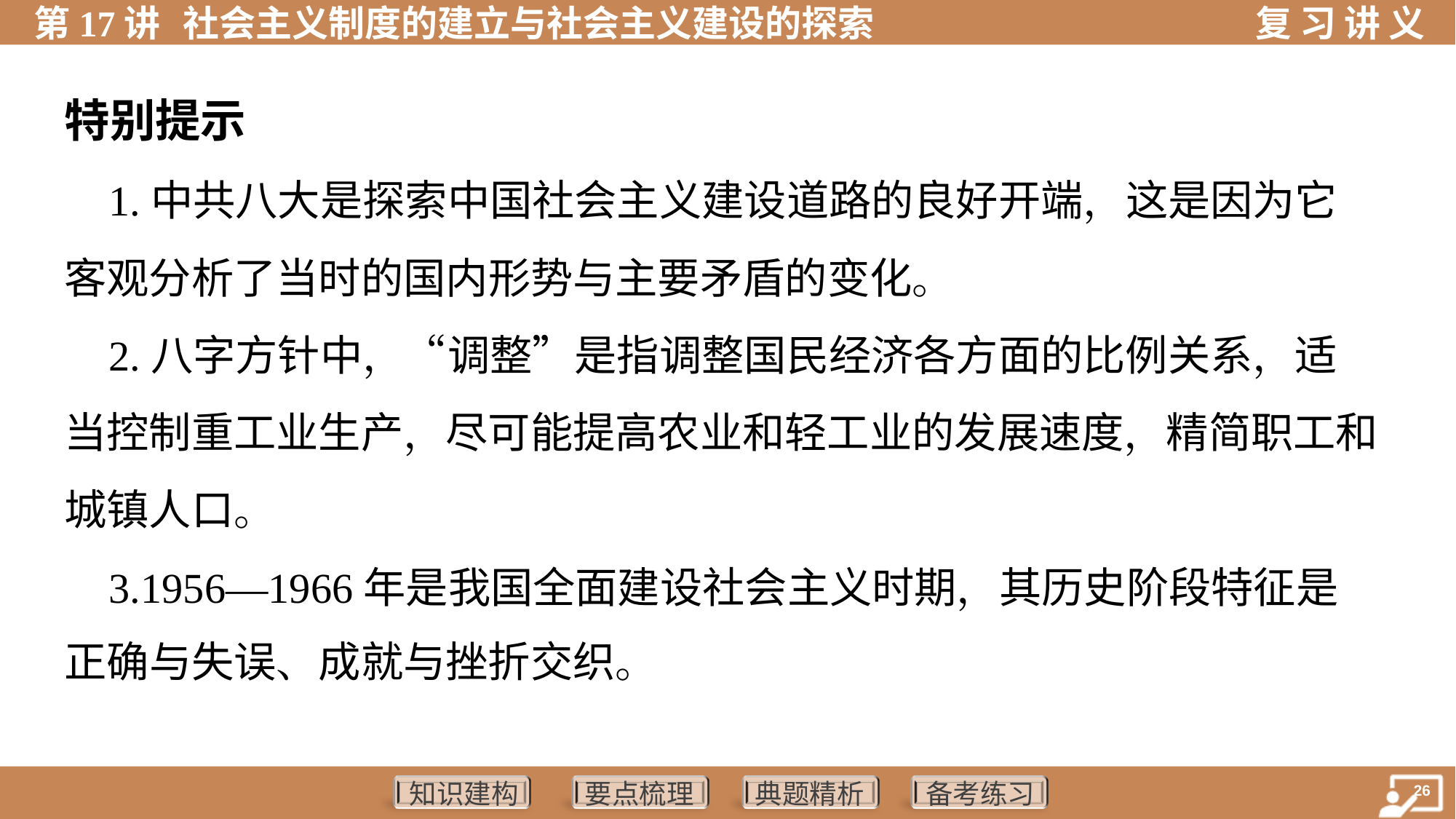

特别提示
    1.中共八大是探索中国社会主义建设道路的良好开端，这是因为它
客观分析了当时的国内形势与主要矛盾的变化。
    2.八字方针中，“调整”是指调整国民经济各方面的比例关系，适
当控制重工业生产，尽可能提高农业和轻工业的发展速度，精简职工和
城镇人口。
    3.1956—1966年是我国全面建设社会主义时期，其历史阶段特征是
正确与失误、成就与挫折交织。